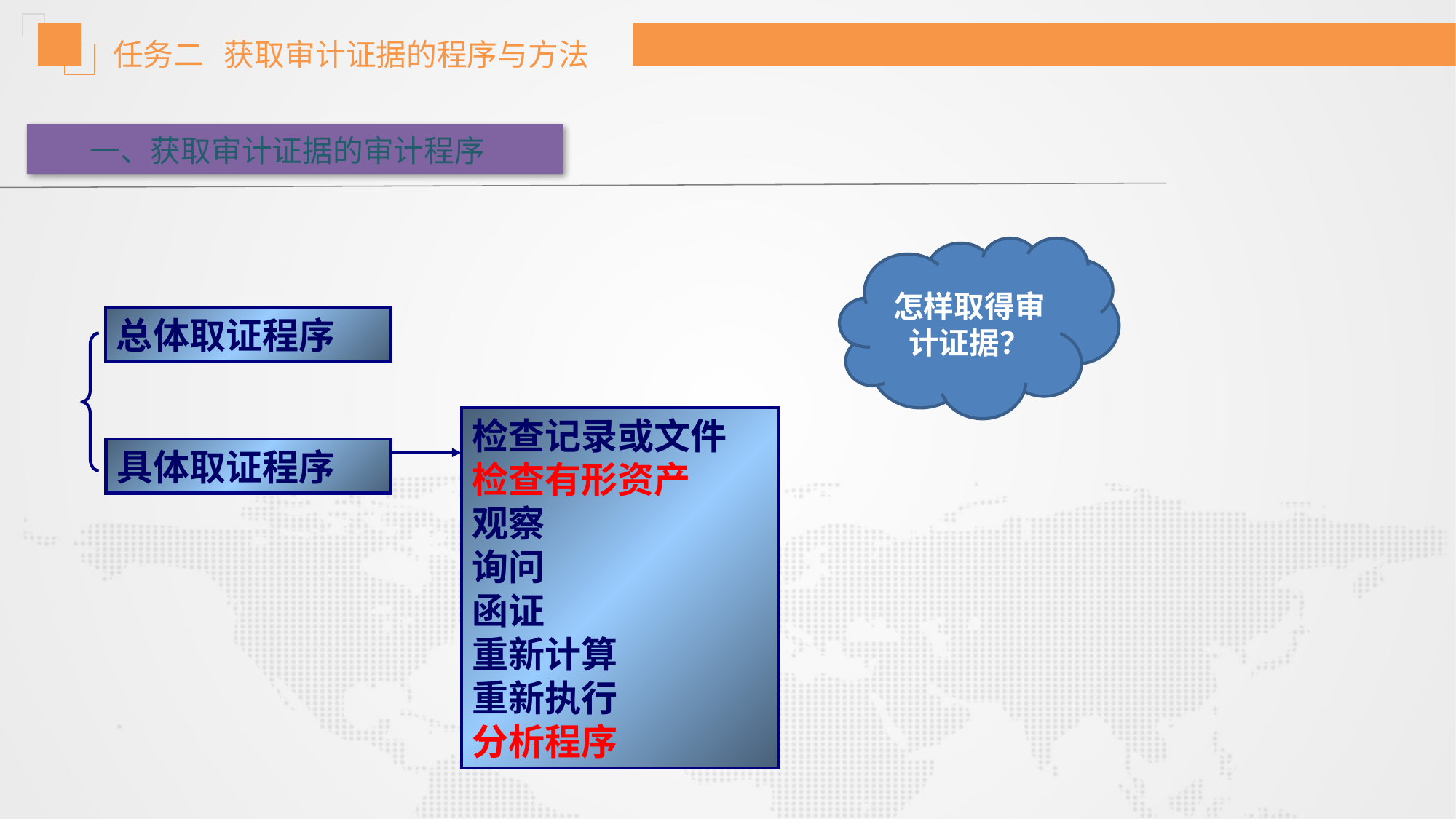

任务二   获取审计证据的程序与方法

一、获取审计证据的审计程序

怎样取得审计证据？
总体取证程序

检查记录或文件
检查有形资产
观察
询问
函证
重新计算
重新执行
分析程序

具体取证程序